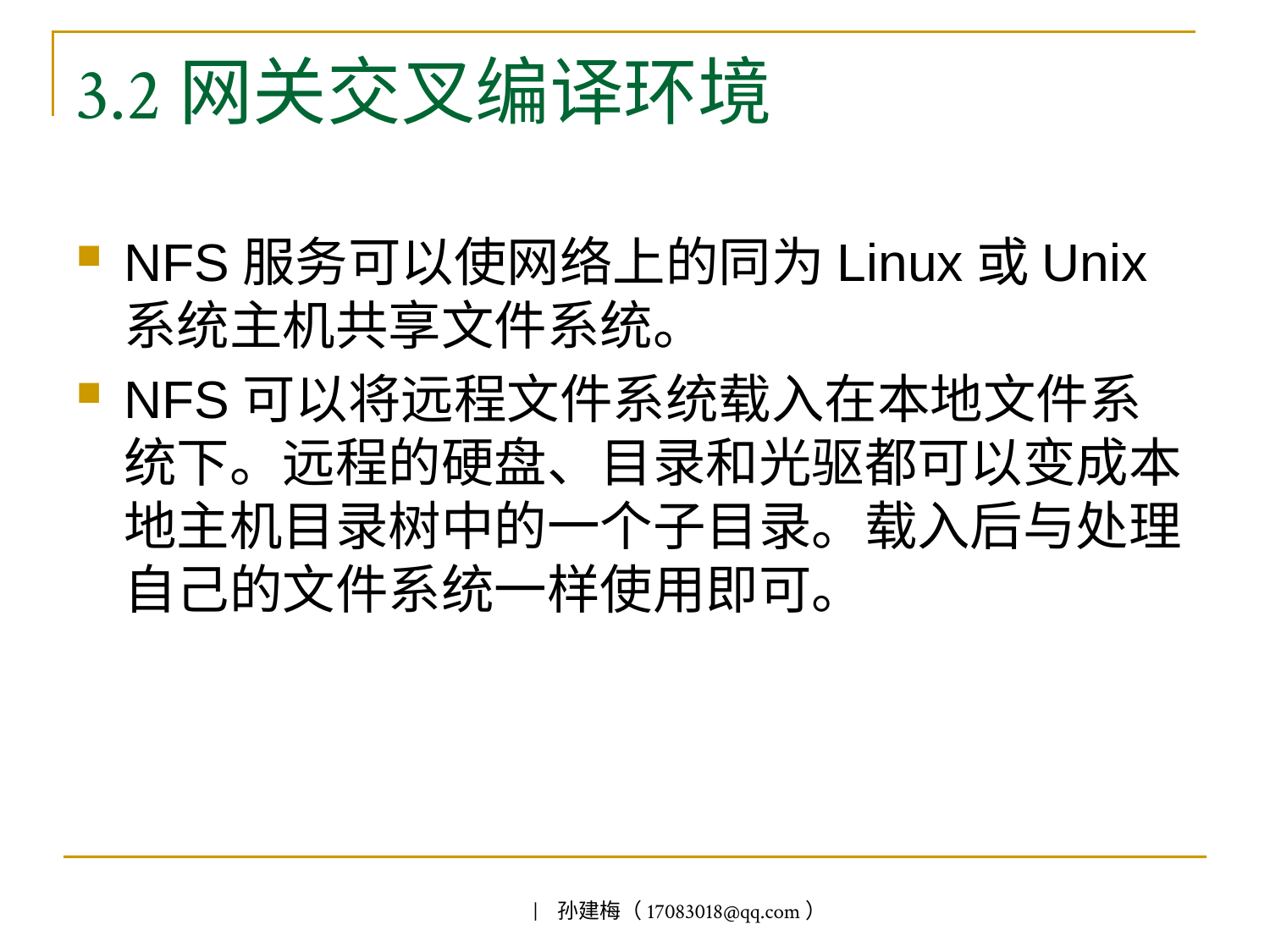

# 3.2网关交叉编译环境
NFS服务可以使网络上的同为Linux或Unix系统主机共享文件系统。
NFS可以将远程文件系统载入在本地文件系统下。远程的硬盘、目录和光驱都可以变成本地主机目录树中的一个子目录。载入后与处理自己的文件系统一样使用即可。
|   孙建梅（17083018@qq.com）

7